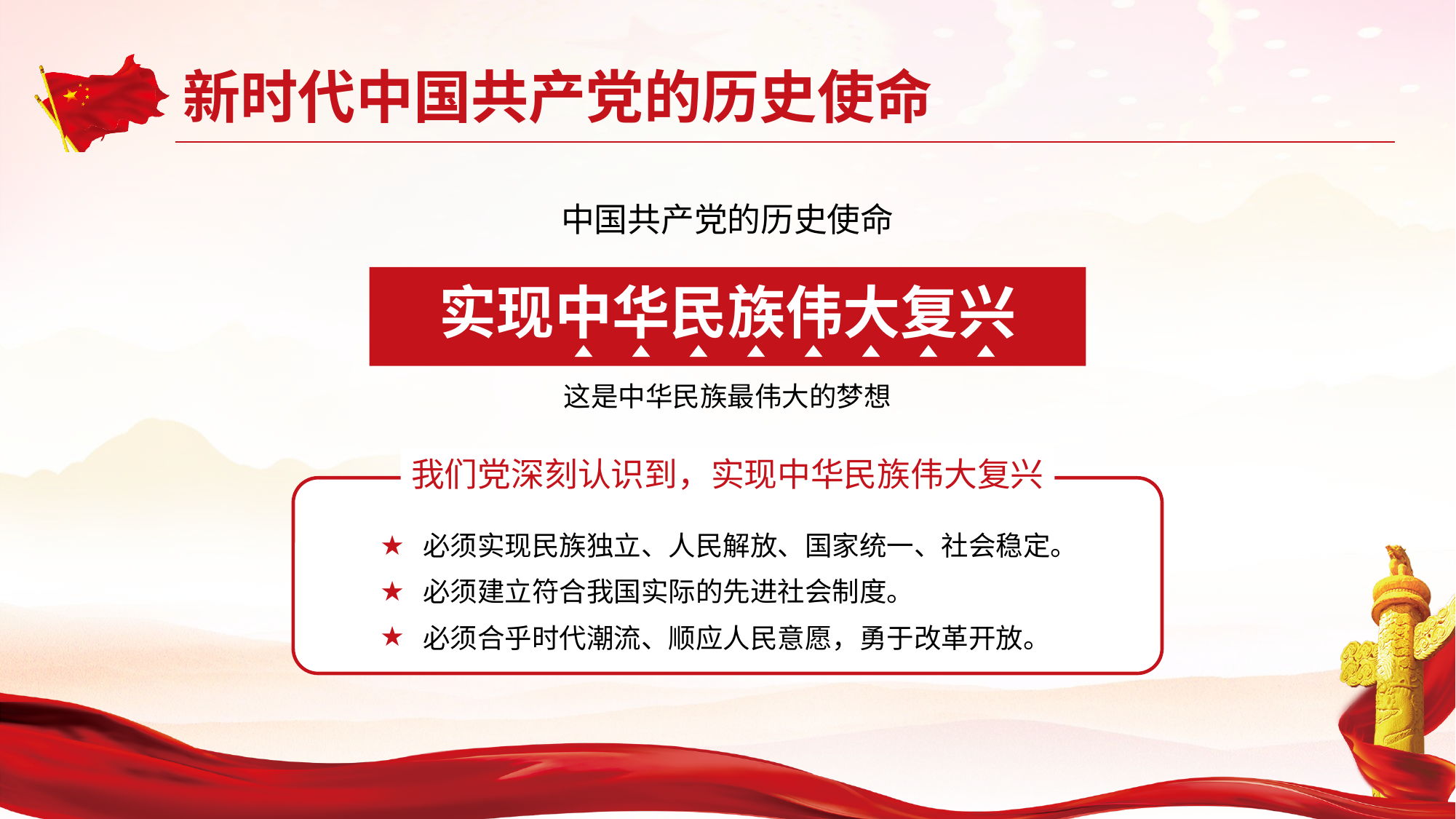

中国共产党的历史使命

实现中华民族伟大复兴
这是中华民族最伟大的梦想
我们党深刻认识到，实现中华民族伟大复兴

必须实现民族独立、人民解放、国家统一、社会稳定。
必须建立符合我国实际的先进社会制度。
必须合乎时代潮流、顺应人民意愿，勇于改革开放。